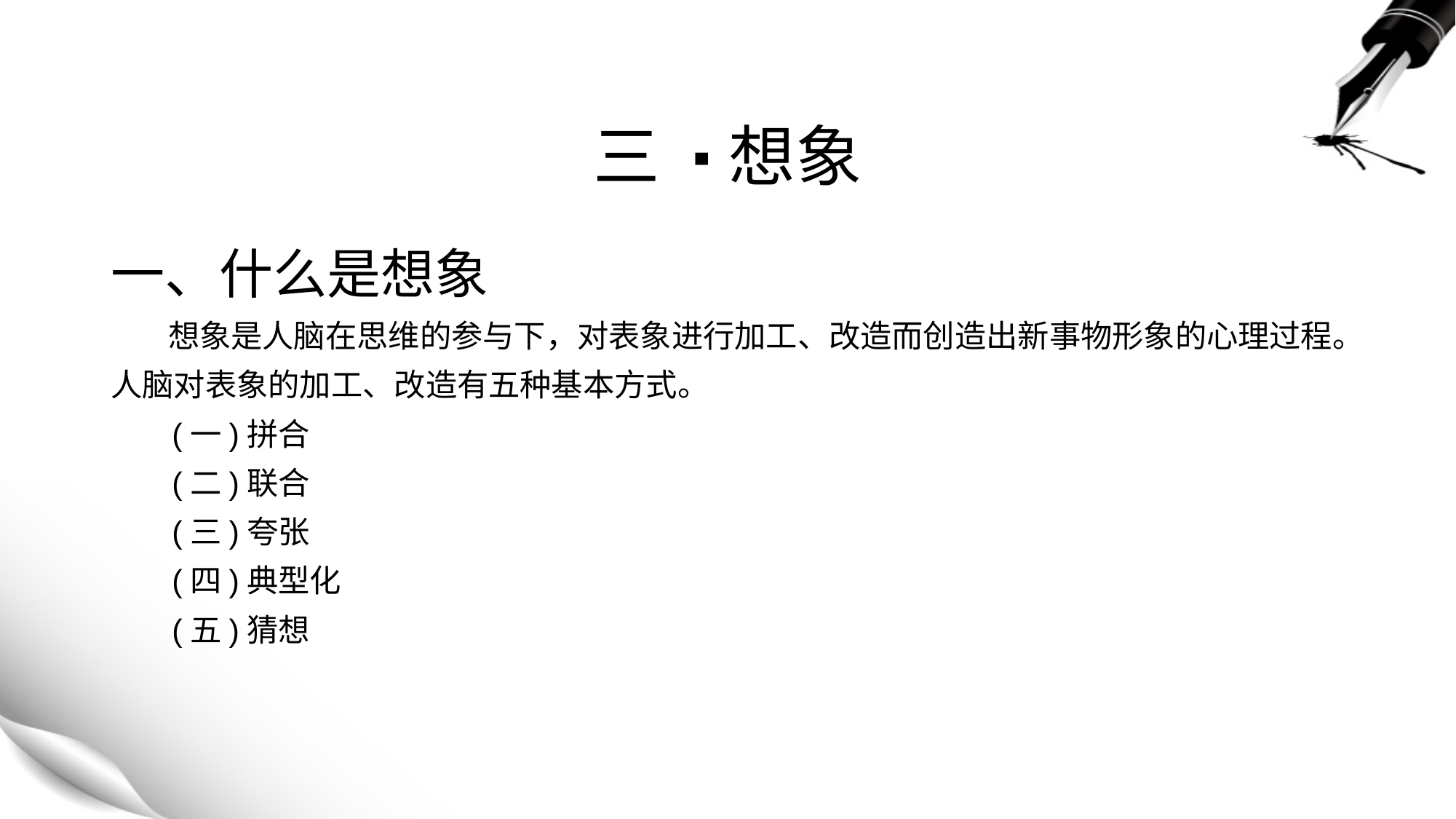

# 三 ·想象
一、什么是想象
       想象是人脑在思维的参与下，对表象进行加工、改造而创造出新事物形象的心理过程。
人脑对表象的加工、改造有五种基本方式。
       (一)拼合
       (二)联合
       (三)夸张
       (四)典型化
       (五)猜想